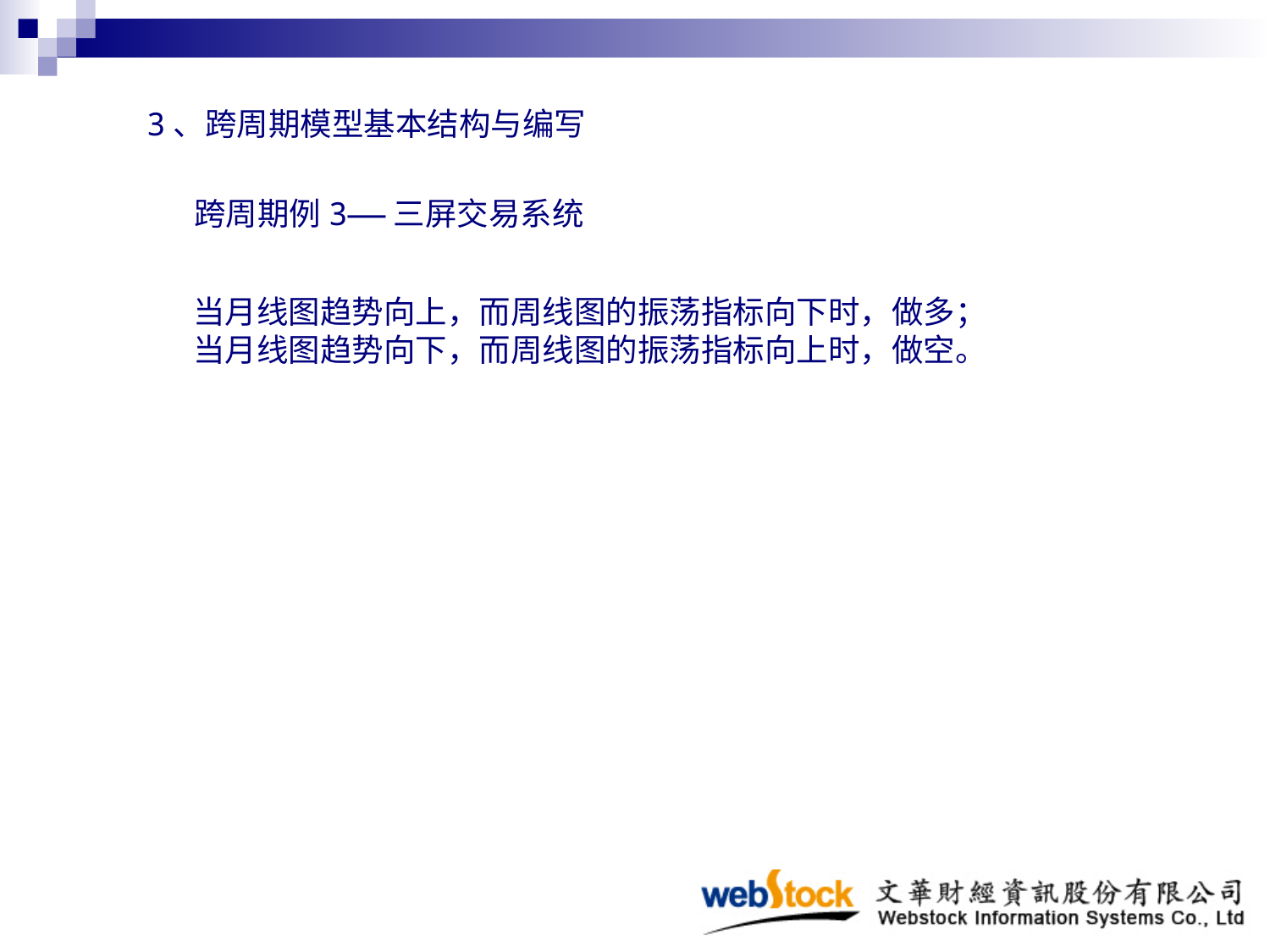

3、跨周期模型基本结构与编写
跨周期例3——三屏交易系统
当月线图趋势向上，而周线图的振荡指标向下时，做多；当月线图趋势向下，而周线图的振荡指标向上时，做空。